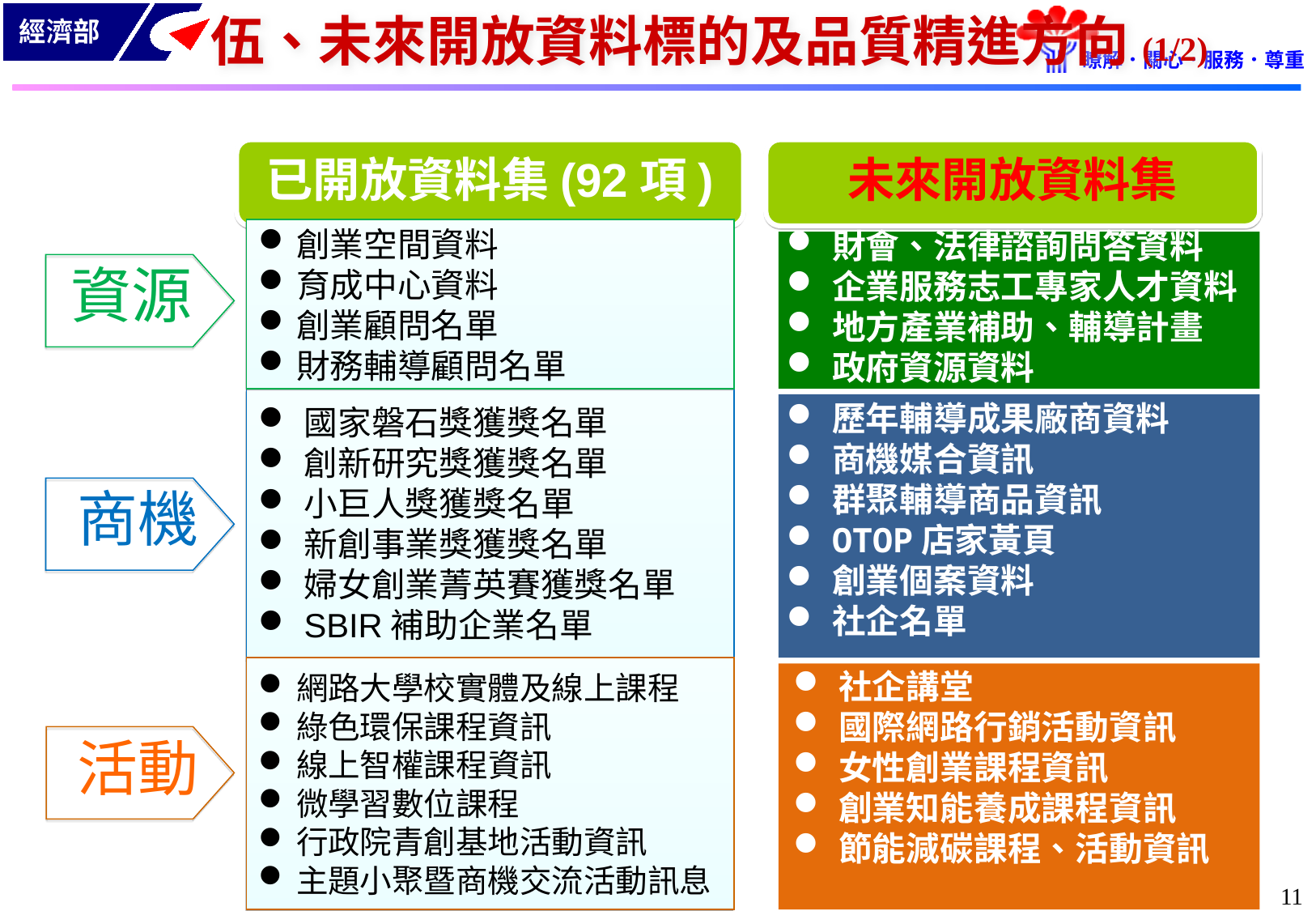

# 伍、未來開放資料標的及品質精進方向(1/2)
已開放資料集(92項)
未來開放資料集
創業空間資料
育成中心資料
創業顧問名單
財務輔導顧問名單

財會、法律諮詢問答資料
企業服務志工專家人才資料
地方產業補助、輔導計畫
政府資源資料

資源
國家磐石獎獲獎名單
創新研究獎獲獎名單
小巨人獎獲獎名單
新創事業獎獲獎名單
婦女創業菁英賽獲獎名單
SBIR補助企業名單

歷年輔導成果廠商資料
商機媒合資訊
群聚輔導商品資訊
OTOP店家黃頁
創業個案資料
社企名單

商機

網路大學校實體及線上課程
綠色環保課程資訊
線上智權課程資訊
微學習數位課程
行政院青創基地活動資訊
主題小聚暨商機交流活動訊息

社企講堂
國際網路行銷活動資訊
女性創業課程資訊
創業知能養成課程資訊
節能減碳課程、活動資訊

活動

11